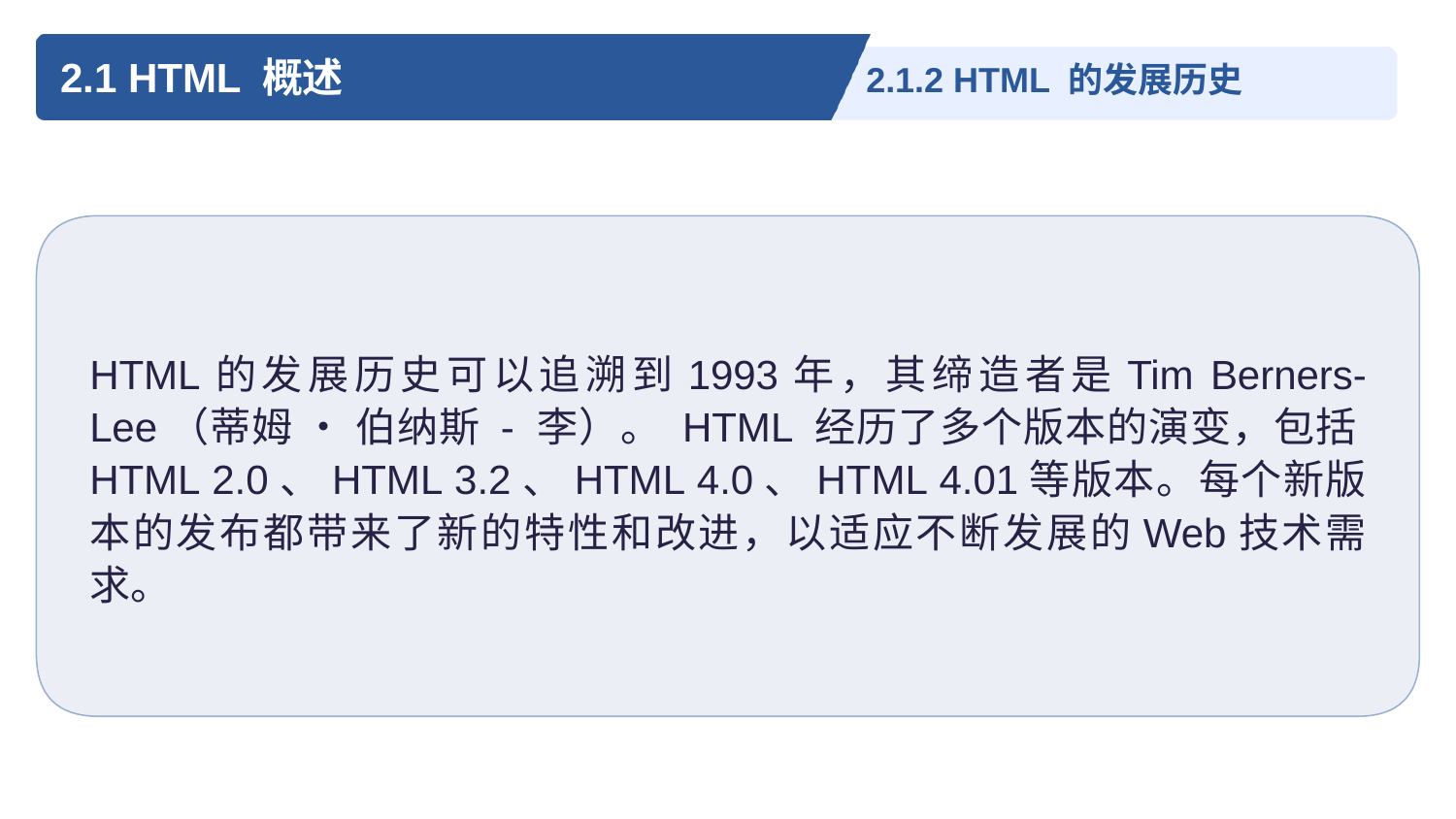

2.1 HTML 概述
2.1.2 HTML 的发展历史

HTML的发展历史可以追溯到1993年，其缔造者是Tim Berners-Lee（蒂姆 • 伯纳斯 - 李）。 HTML 经历了多个版本的演变，包括HTML 2.0、HTML 3.2、HTML 4.0、HTML 4.01等版本。每个新版本的发布都带来了新的特性和改进，以适应不断发展的Web技术需求。